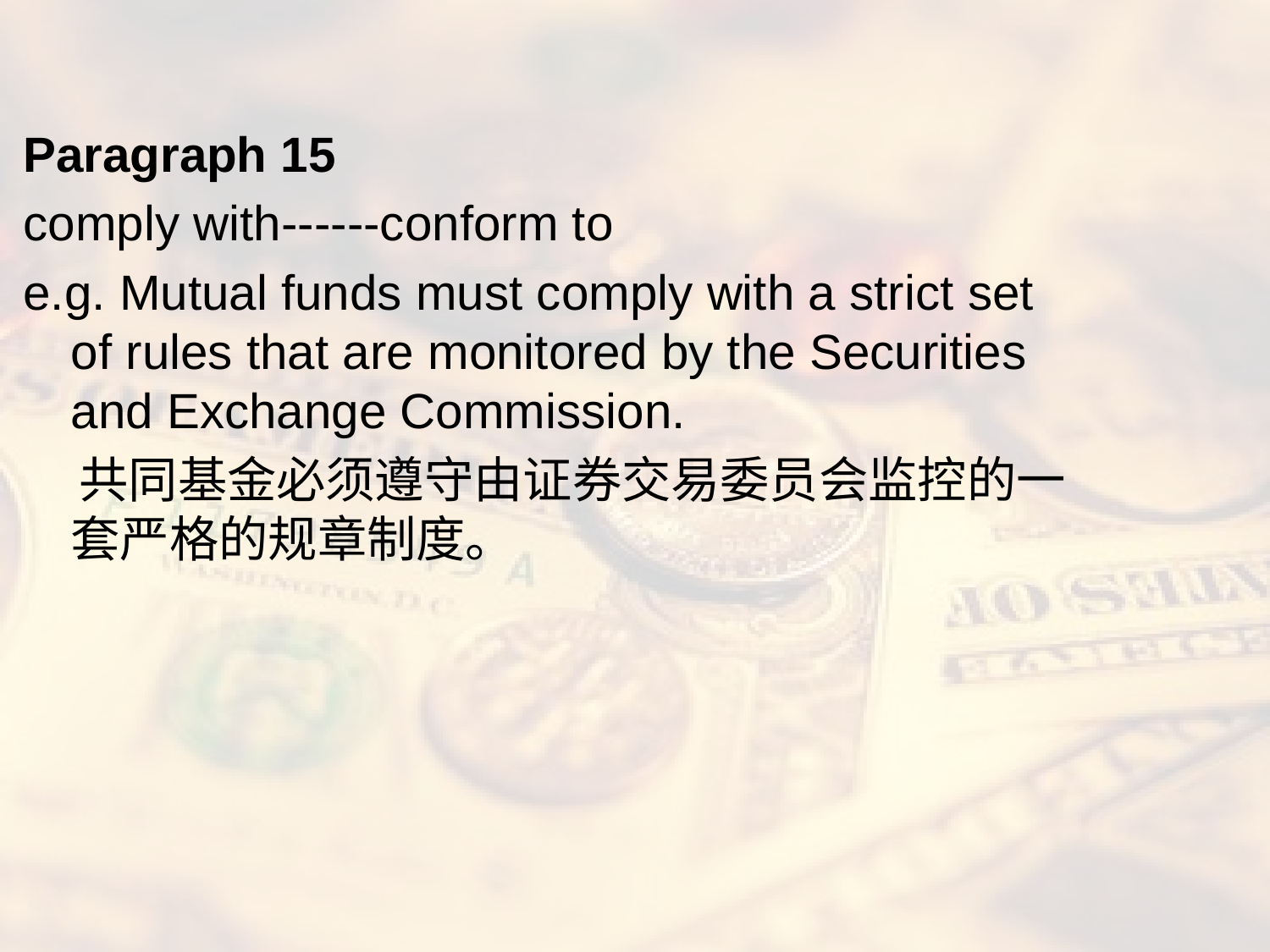

#
Paragraph 15
comply with------conform to
e.g. Mutual funds must comply with a strict set of rules that are monitored by the Securities and Exchange Commission.
    共同基金必须遵守由证券交易委员会监控的一套严格的规章制度。